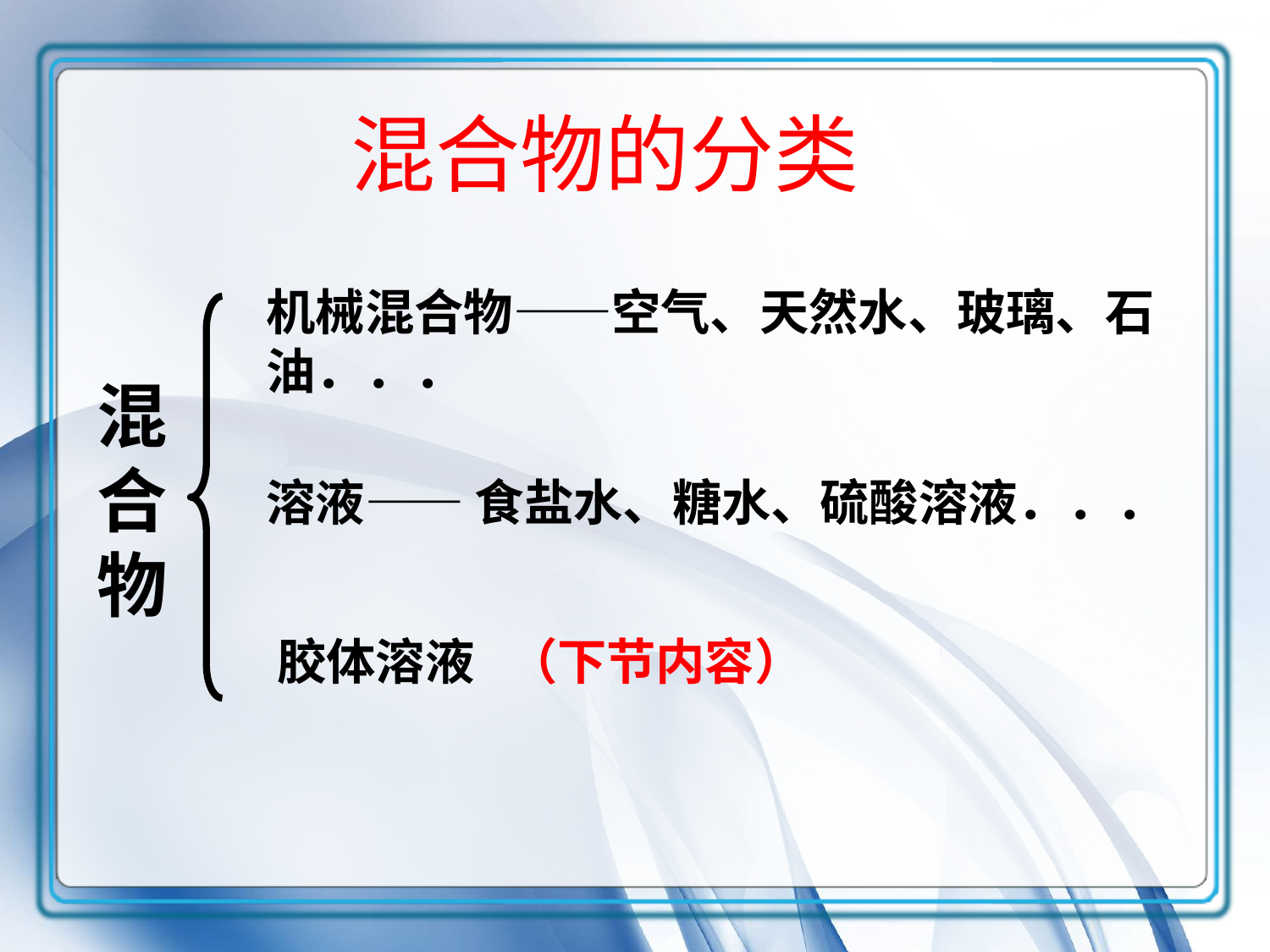

混合物的分类
机械混合物——空气、天然水、玻璃、石油．．．

      混合物
溶液—— 食盐水、糖水、硫酸溶液．．．
胶体溶液   （下节内容）